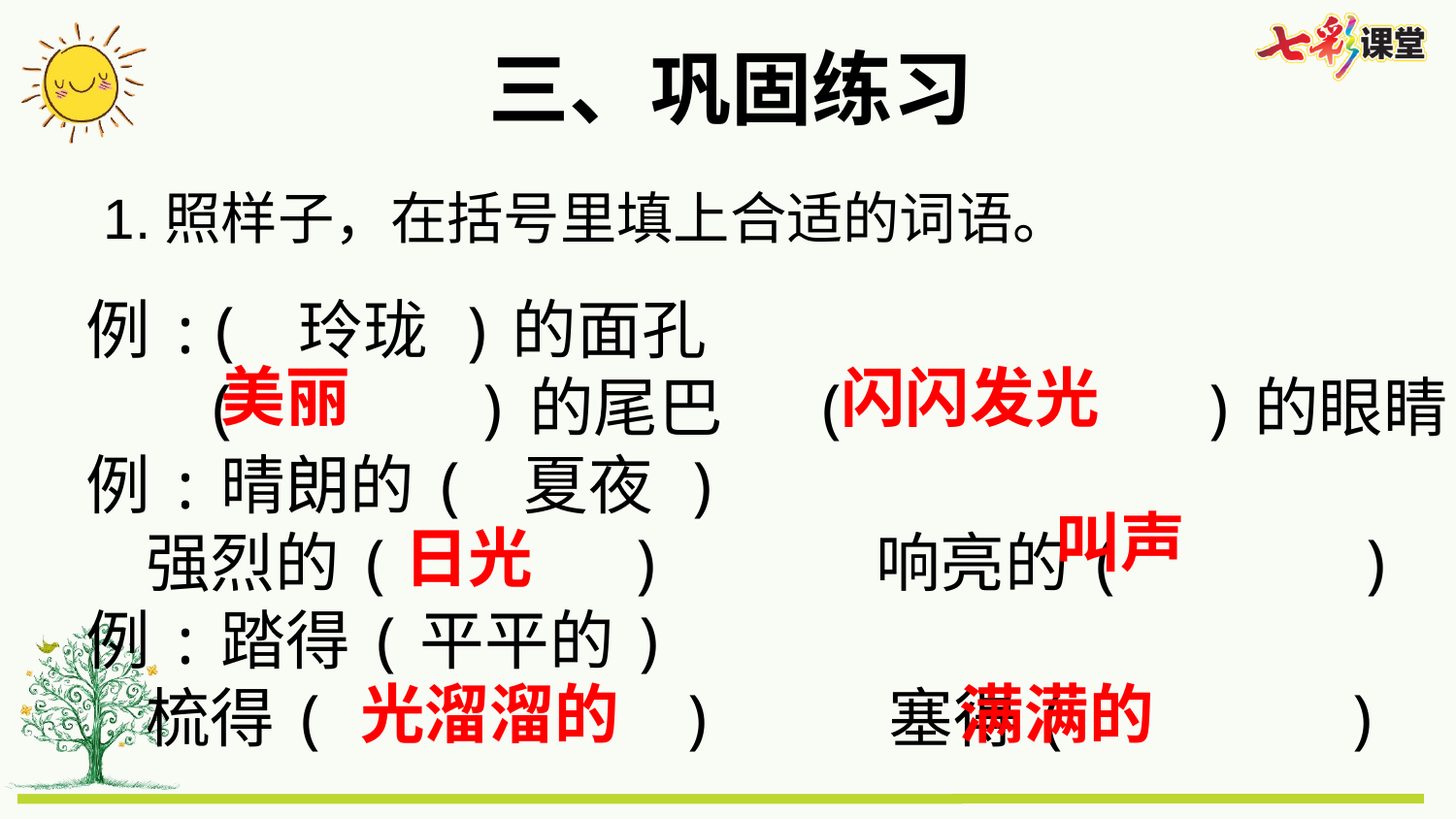

三、巩固练习
1.照样子，在括号里填上合适的词语。
例:( 玲珑 )的面孔
   (      )的尾巴     (         )的眼睛
例:晴朗的( 夏夜 )
   强烈的(      )     响亮的(      )
例:踏得(平平的)
   梳得(         )    塞得(       )
美丽
闪闪发光
叫声
日光
满满的
光溜溜的